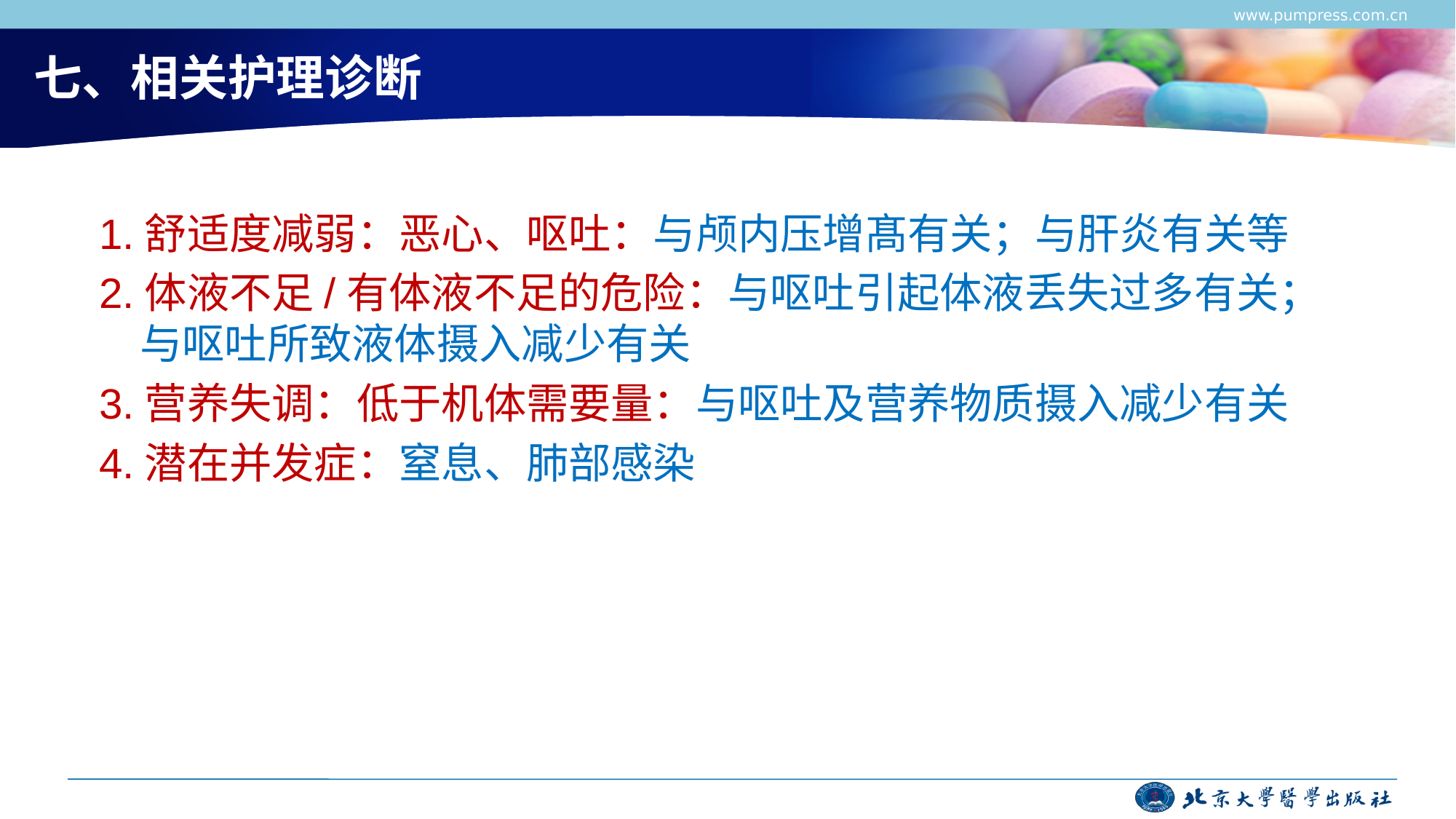

www.pumpress.com.cn
# 七、相关护理诊断
1.舒适度减弱：恶心、呕吐：与颅内压增髙有关；与肝炎有关等
2.体液不足/有体液不足的危险：与呕吐引起体液丢失过多有关；与呕吐所致液体摄入减少有关
3.营养失调：低于机体需要量：与呕吐及营养物质摄入减少有关
4.潜在并发症：窒息、肺部感染